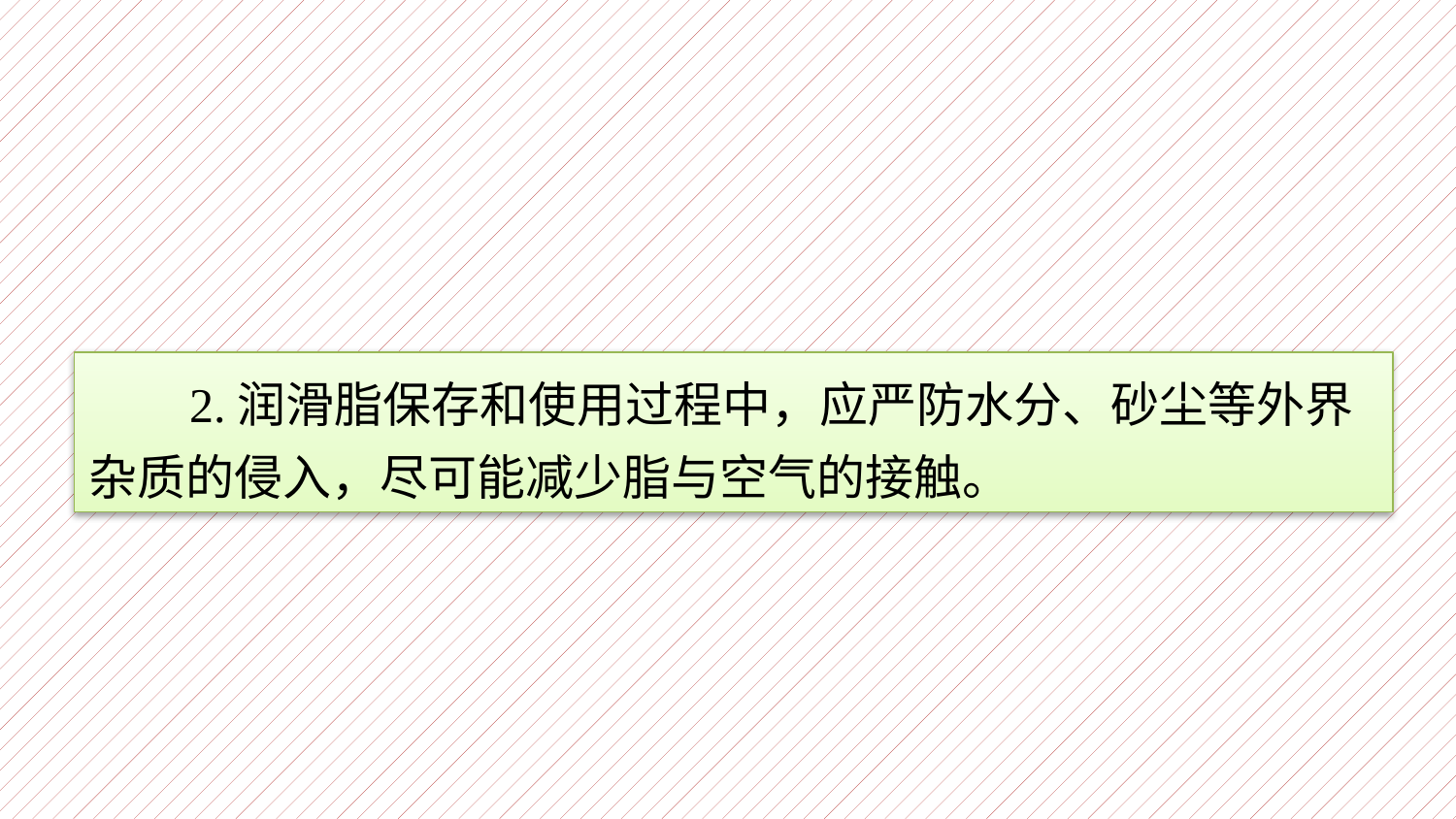

2.润滑脂保存和使用过程中，应严防水分、砂尘等外界杂质的侵入，尽可能减少脂与空气的接触。